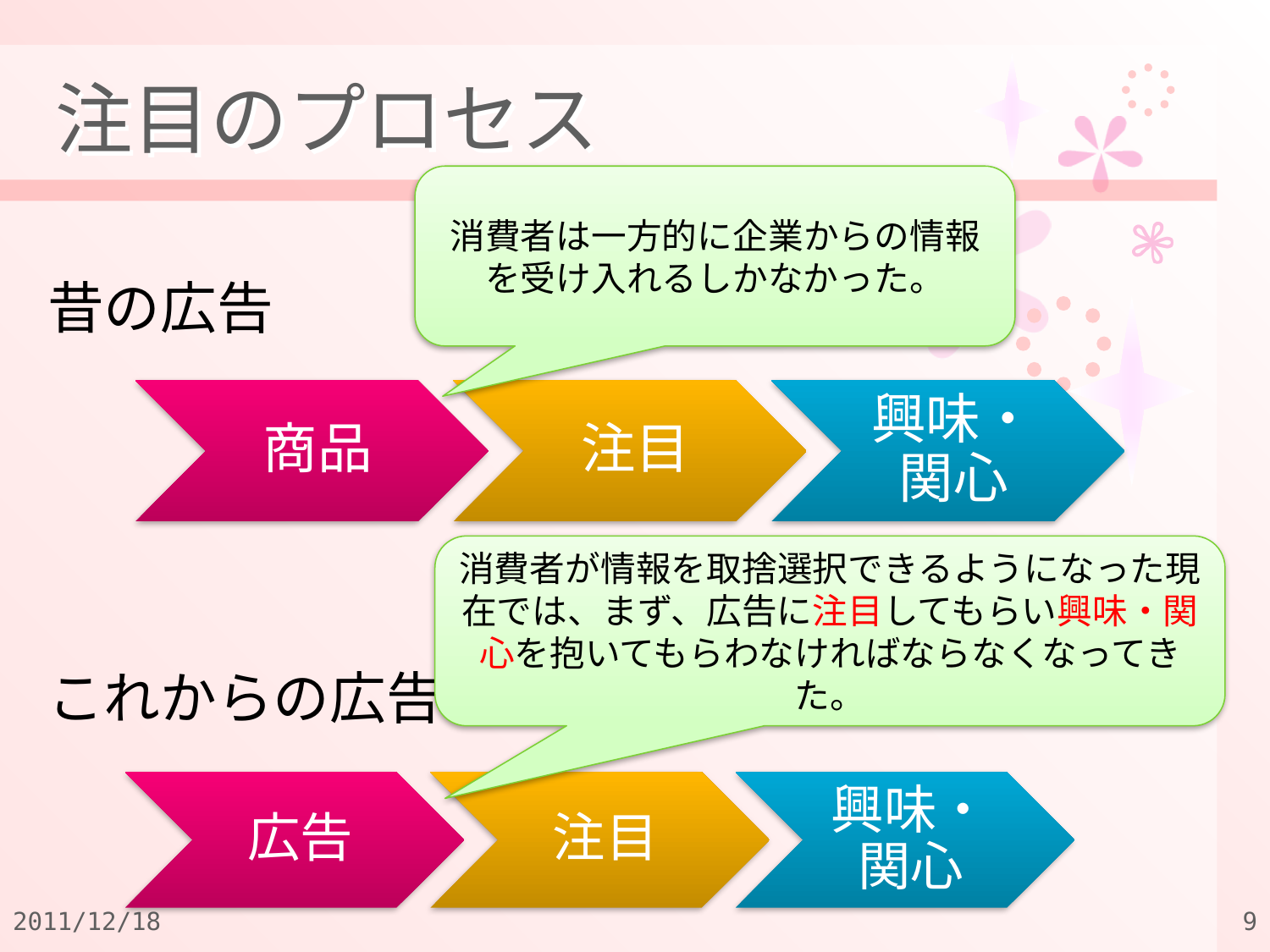

# 注目のプロセス
消費者は一方的に企業からの情報を受け入れるしかなかった。
商品
注目
興味・関心
昔の広告
広告
注目
興味・関心
消費者が情報を取捨選択できるようになった現在では、まず、広告に注目してもらい興味・関心を抱いてもらわなければならなくなってきた。
これからの広告
2011/12/18
9